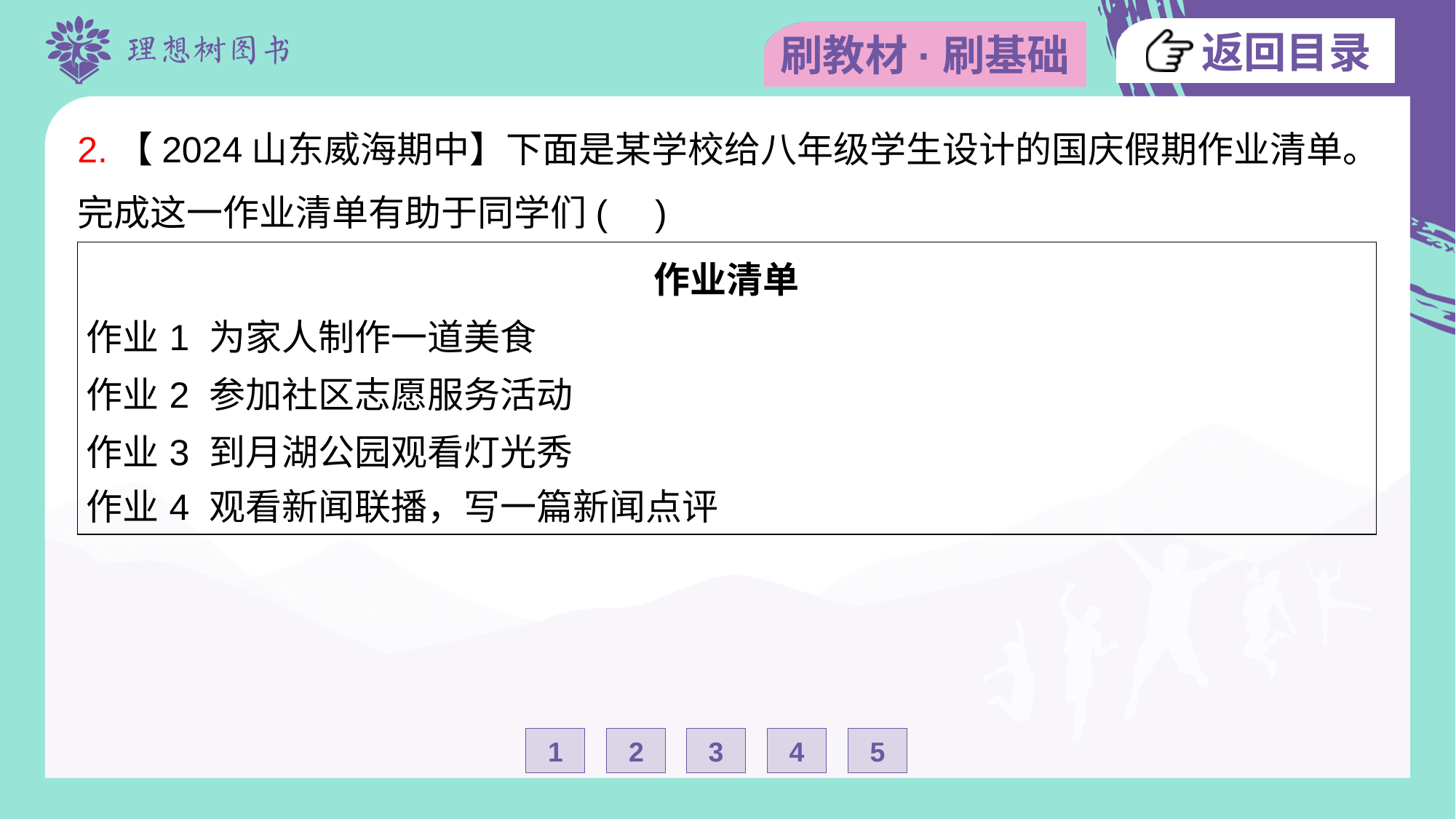

2.【2024山东威海期中】下面是某学校给八年级学生设计的国庆假期作业清单。
完成这一作业清单有助于同学们(     )
| 作业清单 作业1 为家人制作一道美食 作业2 参加社区志愿服务活动 作业3 到月湖公园观看灯光秀 作业4 观看新闻联播，写一篇新闻点评 |
| --- |